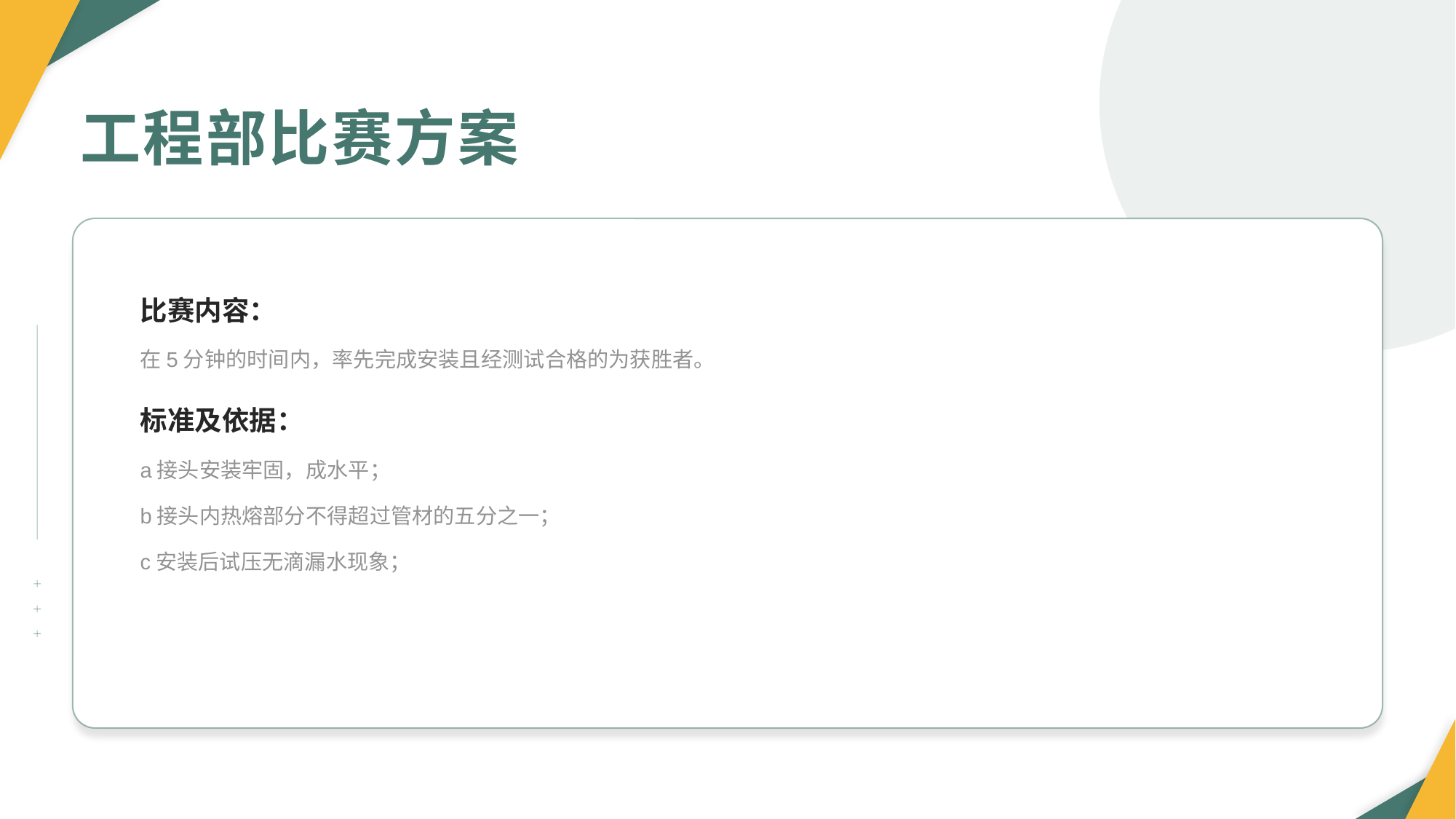

工程部比赛方案

比赛内容：
在5分钟的时间内，率先完成安装且经测试合格的为获胜者。
标准及依据：
a接头安装牢固，成水平；
b接头内热熔部分不得超过管材的五分之一；
c安装后试压无滴漏水现象；